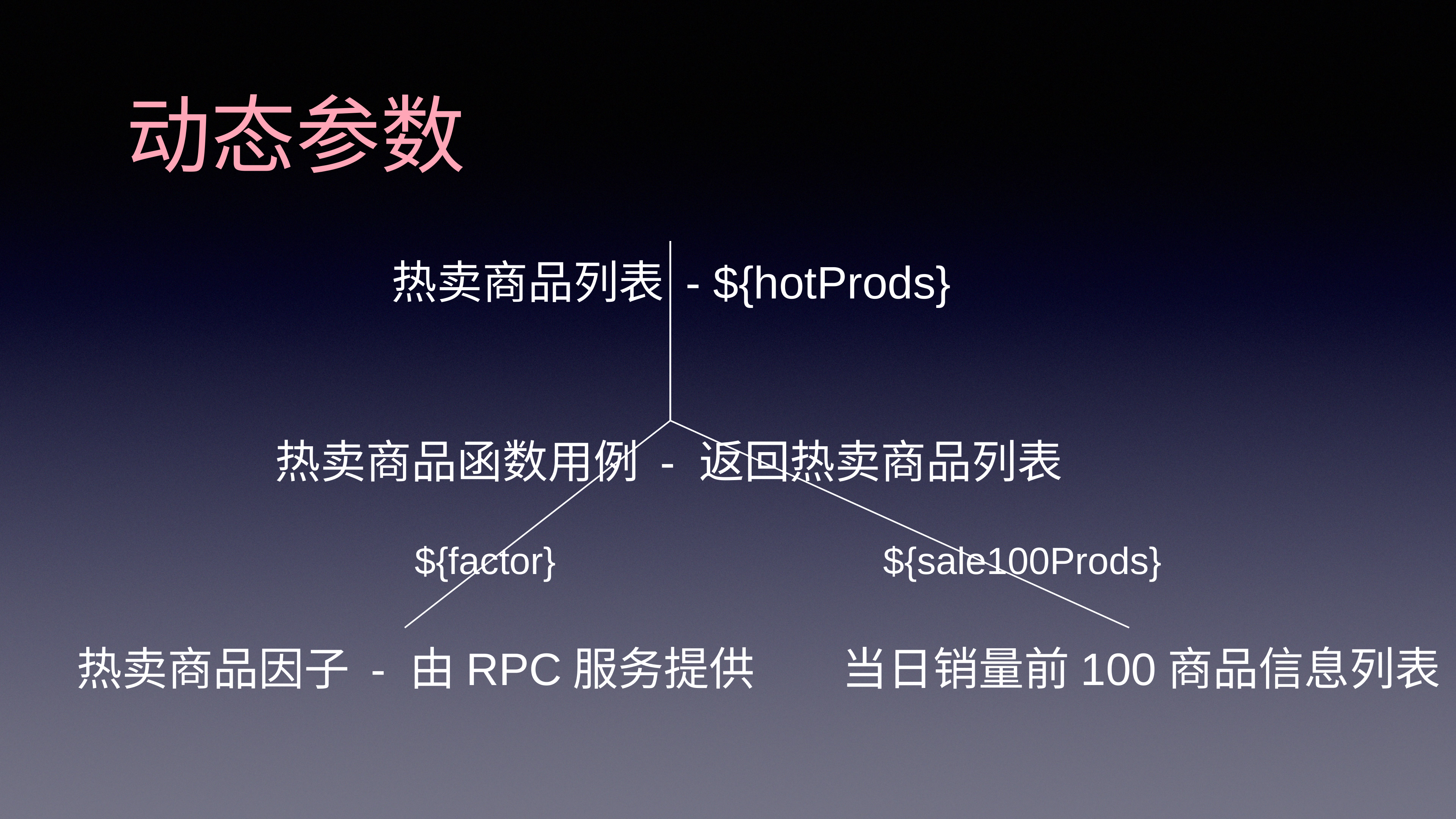

动态参数
热卖商品列表 - ${hotProds}
热卖商品函数用例 - 返回热卖商品列表
${factor}
${sale100Prods}
热卖商品因子 - 由RPC服务提供
当日销量前100商品信息列表